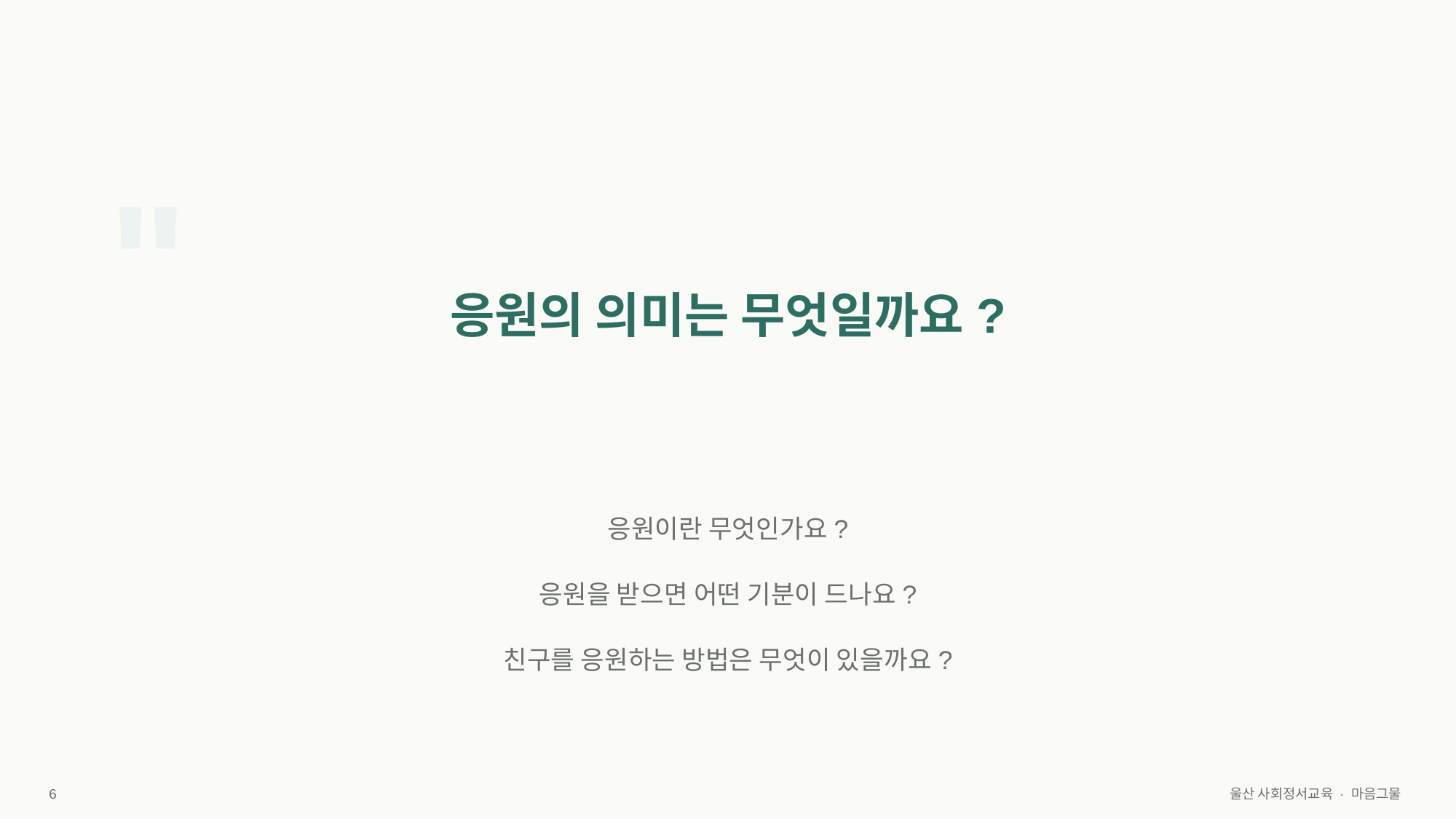

"
응원의 의미는 무엇일까요?
응원이란 무엇인가요?
응원을 받으면 어떤 기분이 드나요?
친구를 응원하는 방법은 무엇이 있을까요?
6
울산 사회정서교육 · 마음그물